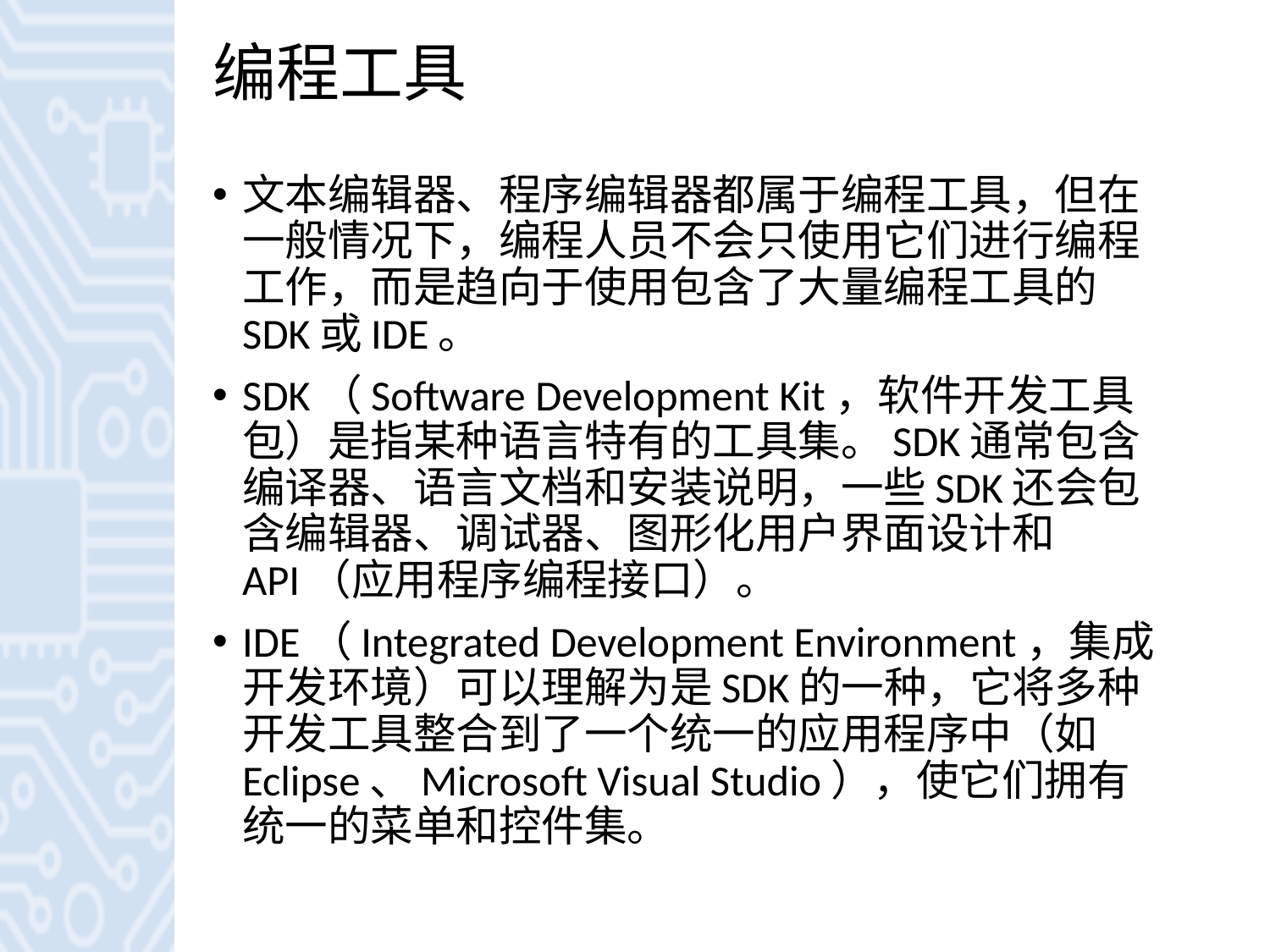

# 编程工具
文本编辑器、程序编辑器都属于编程工具，但在一般情况下，编程人员不会只使用它们进行编程工作，而是趋向于使用包含了大量编程工具的SDK或IDE。
SDK（Software Development Kit，软件开发工具包）是指某种语言特有的工具集。SDK通常包含编译器、语言文档和安装说明，一些SDK还会包含编辑器、调试器、图形化用户界面设计和API（应用程序编程接口）。
IDE（Integrated Development Environment，集成开发环境）可以理解为是SDK的一种，它将多种开发工具整合到了一个统一的应用程序中（如Eclipse、Microsoft Visual Studio），使它们拥有统一的菜单和控件集。